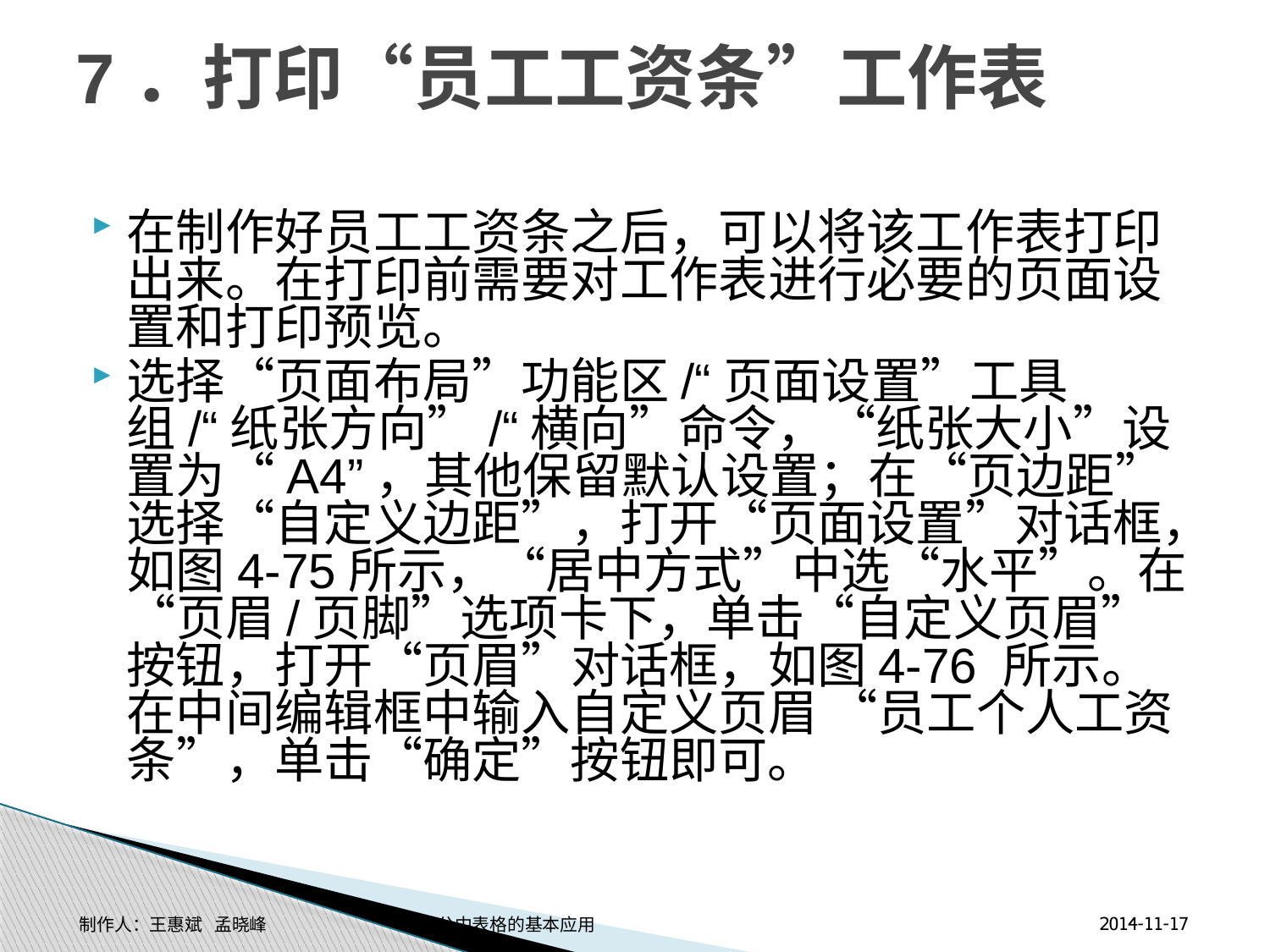

# 7．打印“员工工资条”工作表
在制作好员工工资条之后，可以将该工作表打印出来。在打印前需要对工作表进行必要的页面设置和打印预览。
选择“页面布局”功能区/“页面设置”工具组/“纸张方向”/“横向”命令，“纸张大小”设置为“A4”，其他保留默认设置；在“页边距”选择“自定义边距”，打开“页面设置”对话框，如图4-75所示，“居中方式”中选“水平”。在“页眉/页脚”选项卡下，单击“自定义页眉”按钮，打开“页眉”对话框，如图4-76 所示。在中间编辑框中输入自定义页眉 “员工个人工资条”，单击“确定”按钮即可。
2014-11-17
制作人：王惠斌   孟晓峰                                      办公中表格的基本应用